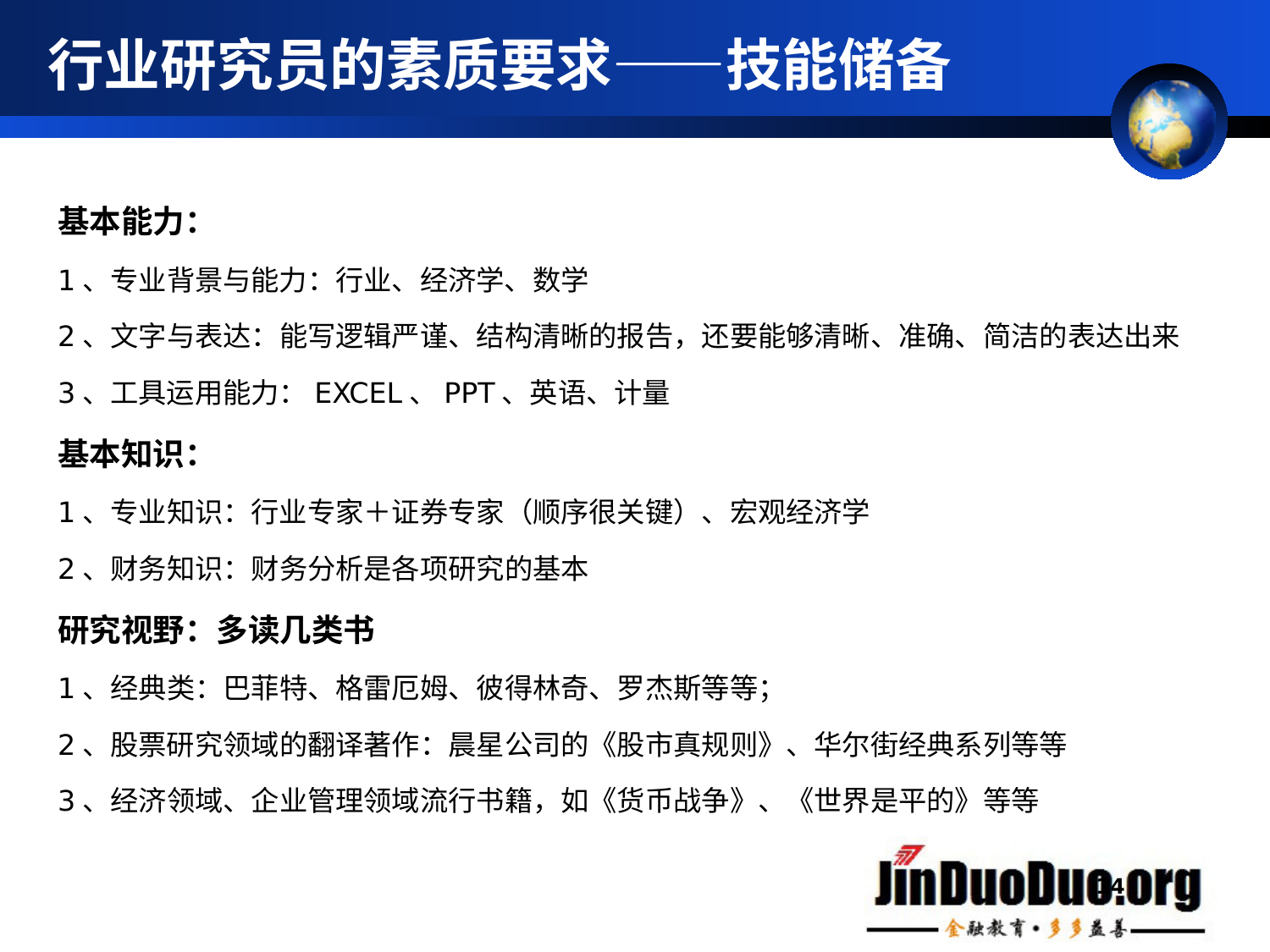

# 行业研究员的素质要求——技能储备
基本能力：
1、专业背景与能力：行业、经济学、数学
2、文字与表达：能写逻辑严谨、结构清晰的报告，还要能够清晰、准确、简洁的表达出来
3、工具运用能力：EXCEL、PPT、英语、计量
基本知识：
1、专业知识：行业专家＋证券专家（顺序很关键）、宏观经济学
2、财务知识：财务分析是各项研究的基本
研究视野：多读几类书
1、经典类：巴菲特、格雷厄姆、彼得林奇、罗杰斯等等；
2、股票研究领域的翻译著作：晨星公司的《股市真规则》、华尔街经典系列等等
3、经济领域、企业管理领域流行书籍，如《货币战争》、《世界是平的》等等

14